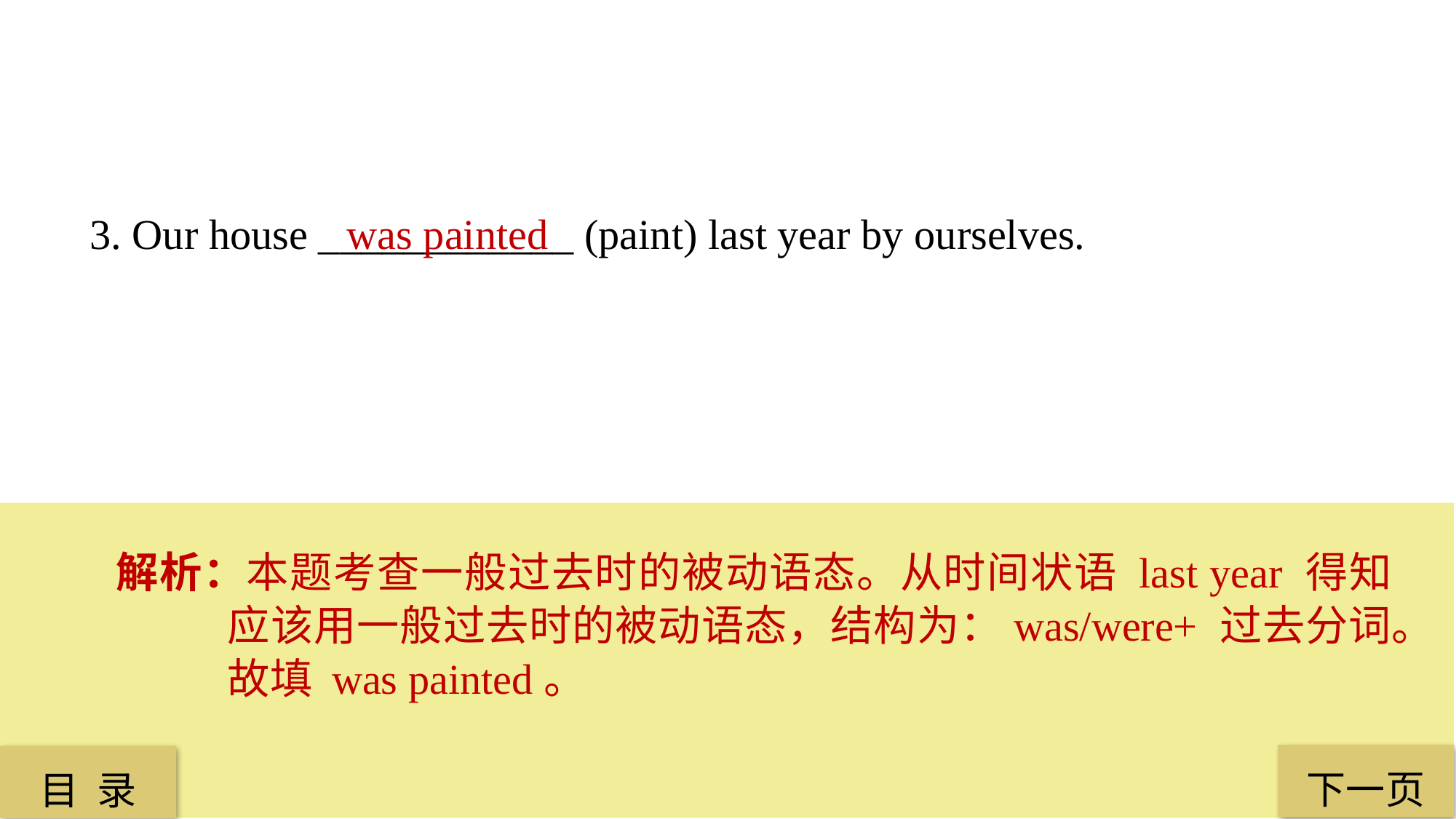

3. Our house ____________ (paint) last year by ourselves.
 was painted
解析：本题考查一般过去时的被动语态。从时间状语 last year 得知应该用一般过去时的被动语态，结构为：was/were+ 过去分词。故填 was painted。